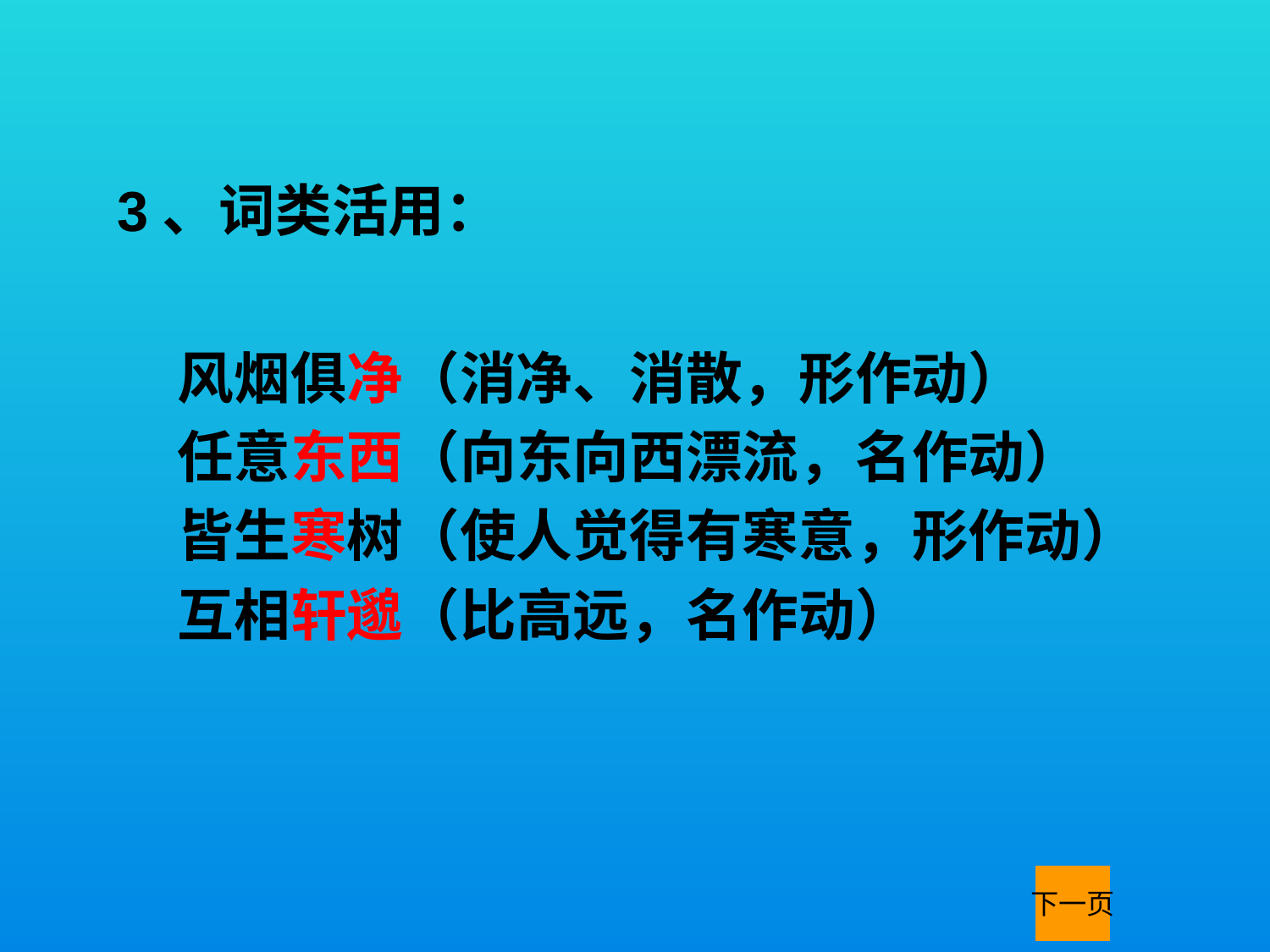

3、词类活用：

风烟俱净（消净、消散，形作动）
任意东西（向东向西漂流，名作动）
皆生寒树（使人觉得有寒意，形作动）
互相轩邈（比高远，名作动）

下一页